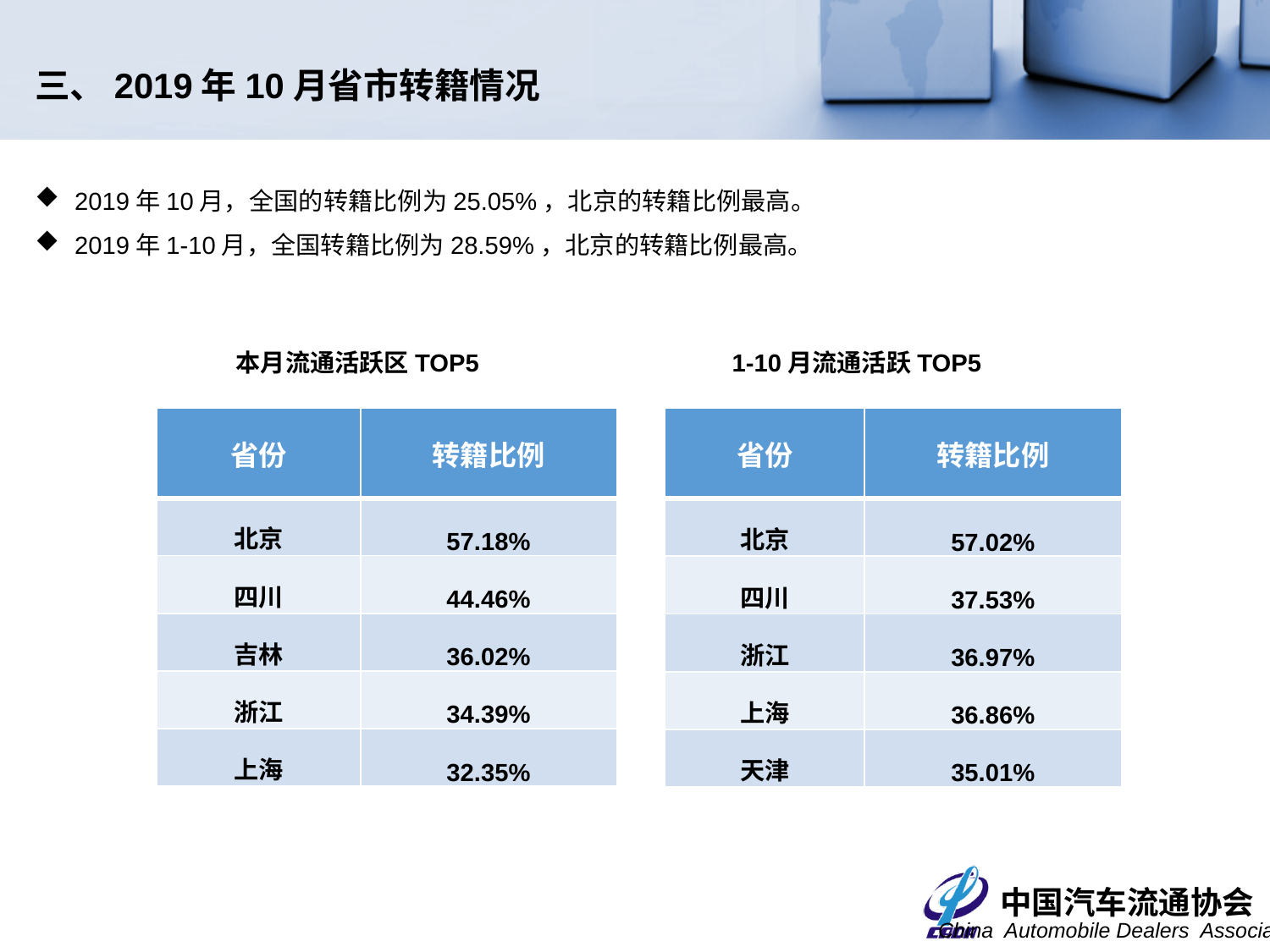

三、2019年10月省市转籍情况
2019年10月，全国的转籍比例为25.05%，北京的转籍比例最高。
2019年1-10月，全国转籍比例为28.59%，北京的转籍比例最高。
本月流通活跃区TOP5
1-10月流通活跃TOP5
| 省份 | 转籍比例 |
| --- | --- |
| 北京 | 57.18% |
| 四川 | 44.46% |
| 吉林 | 36.02% |
| 浙江 | 34.39% |
| 上海 | 32.35% |
| 省份 | 转籍比例 |
| --- | --- |
| 北京 | 57.02% |
| 四川 | 37.53% |
| 浙江 | 36.97% |
| 上海 | 36.86% |
| 天津 | 35.01% |